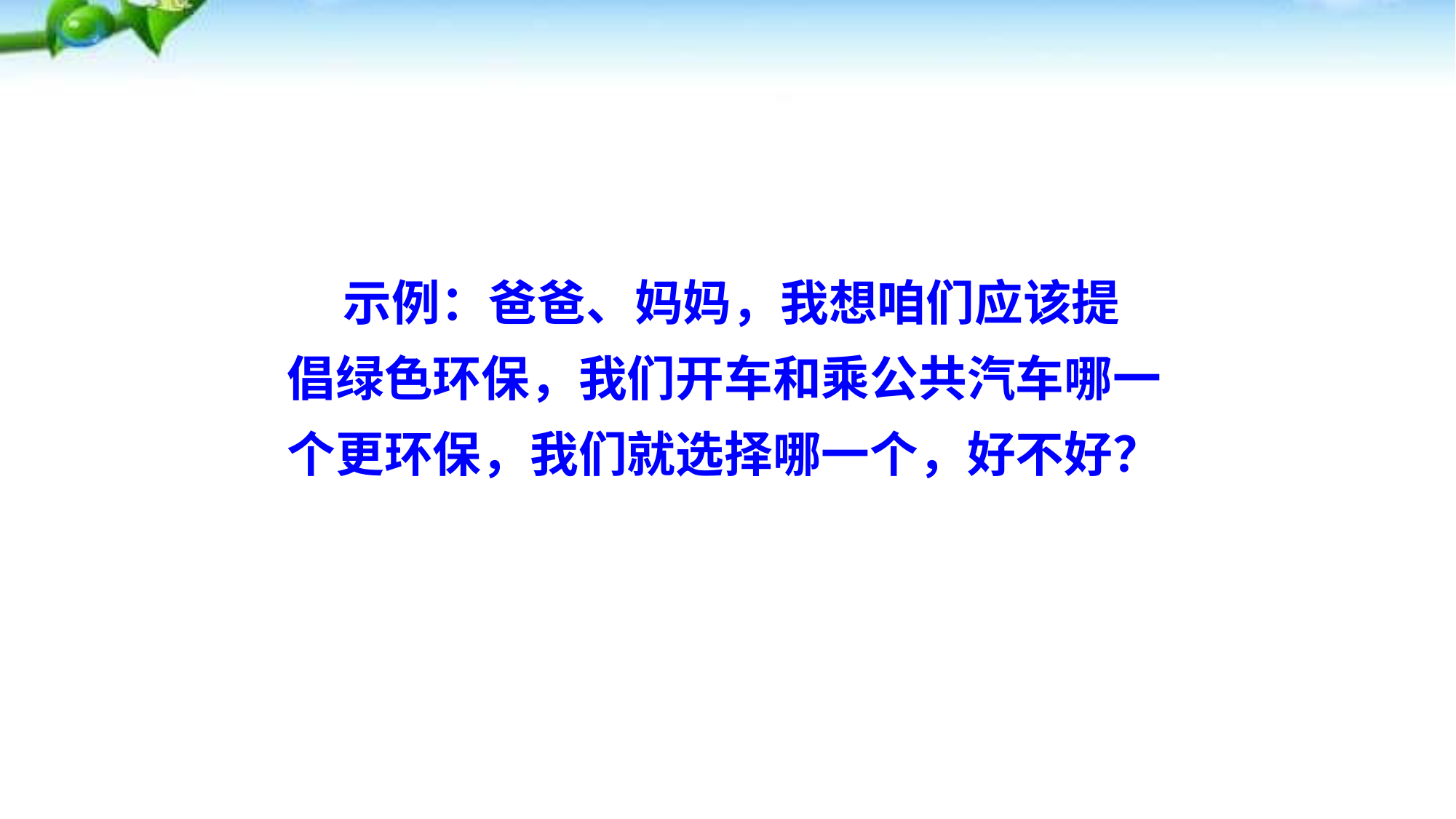

示例：爸爸、妈妈，我想咱们应该提倡绿色环保，我们开车和乘公共汽车哪一个更环保，我们就选择哪一个，好不好？